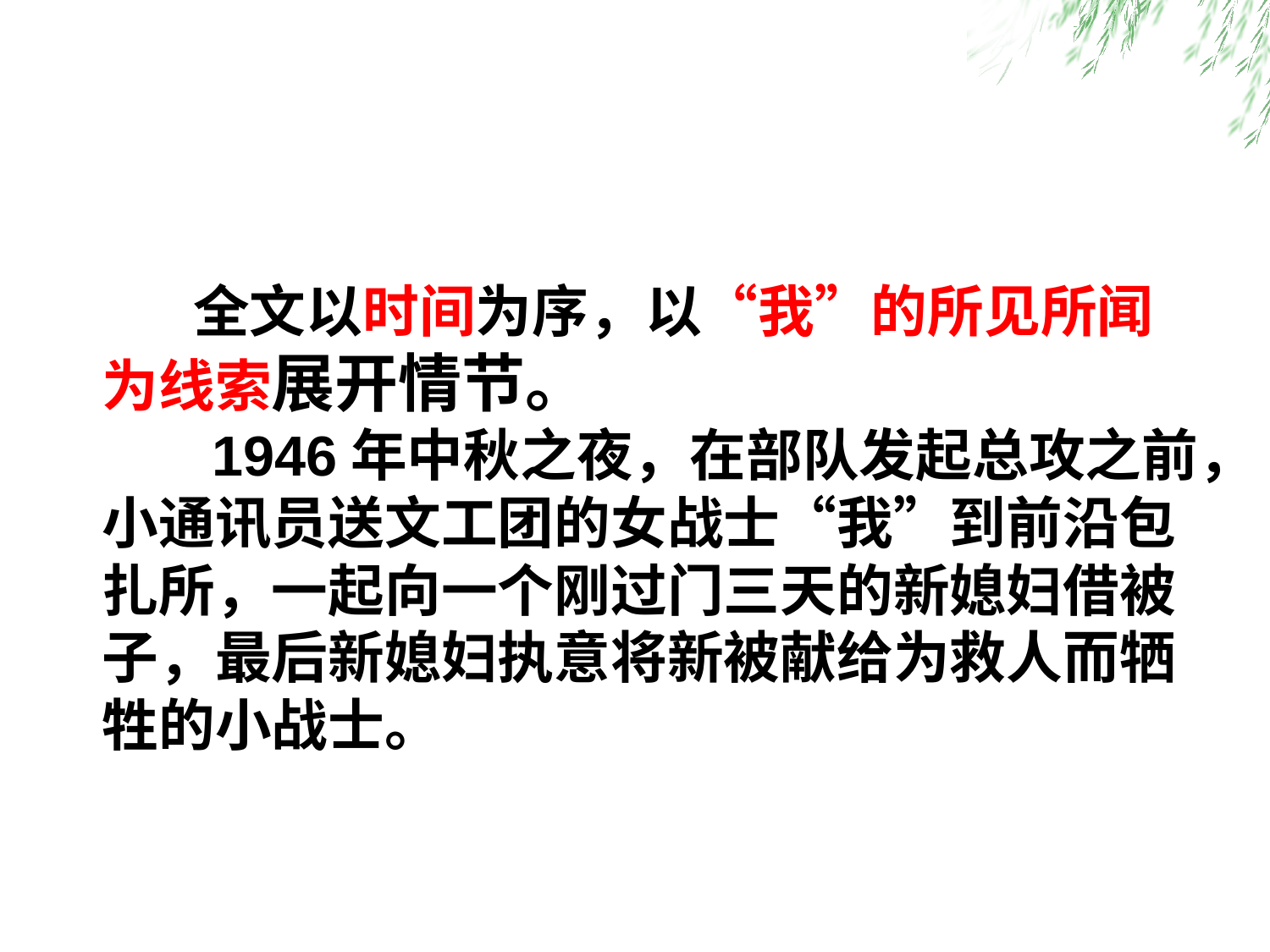

#

      全文以时间为序，以“我”的所见所闻为线索展开情节。
       1946年中秋之夜，在部队发起总攻之前，小通讯员送文工团的女战士“我”到前沿包扎所，一起向一个刚过门三天的新媳妇借被子，最后新媳妇执意将新被献给为救人而牺牲的小战士。